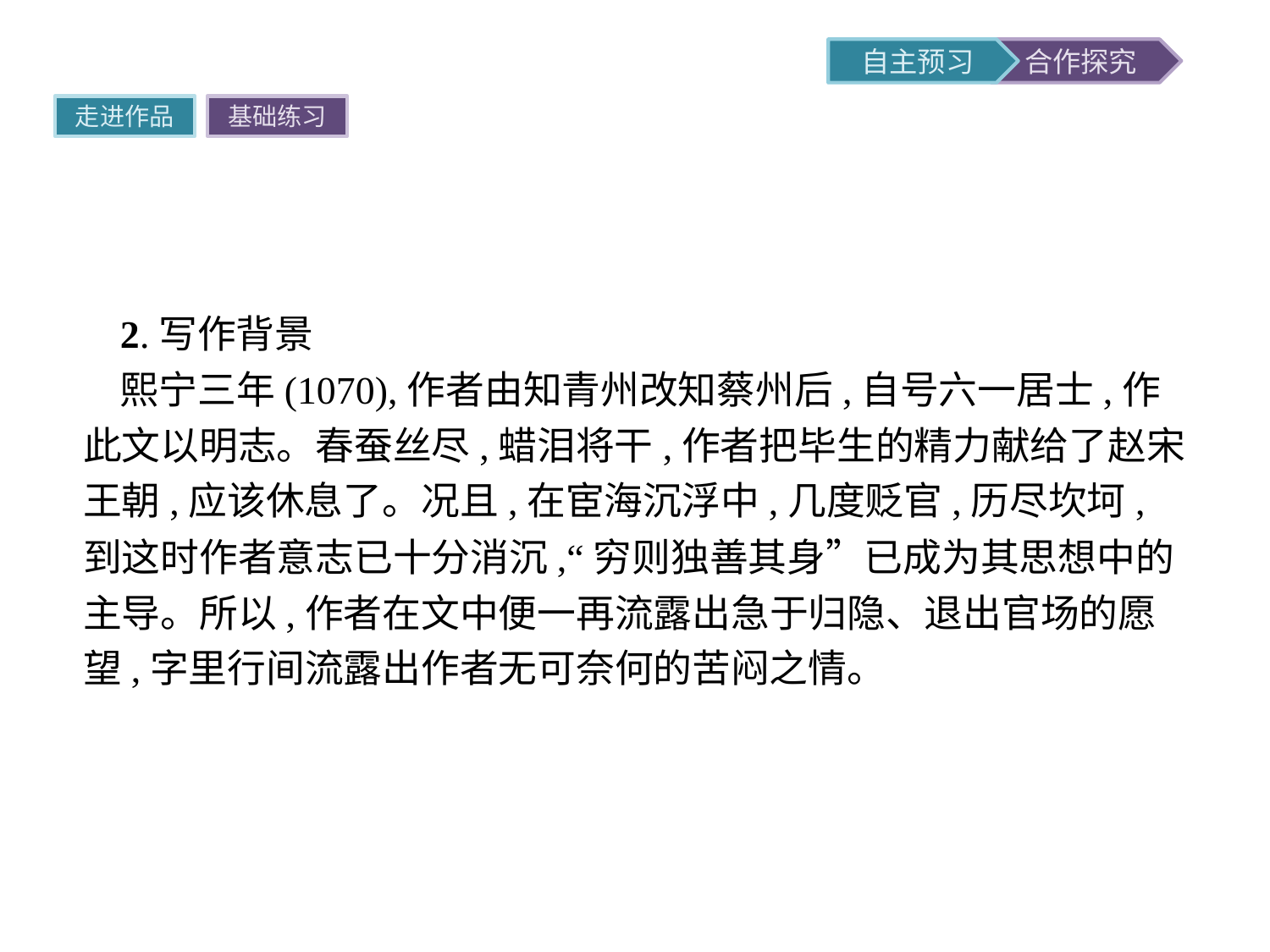

走进作品
基础练习
2.写作背景
熙宁三年(1070),作者由知青州改知蔡州后,自号六一居士,作此文以明志。春蚕丝尽,蜡泪将干,作者把毕生的精力献给了赵宋王朝,应该休息了。况且,在宦海沉浮中,几度贬官,历尽坎坷,到这时作者意志已十分消沉,“穷则独善其身”已成为其思想中的主导。所以,作者在文中便一再流露出急于归隐、退出官场的愿望,字里行间流露出作者无可奈何的苦闷之情。